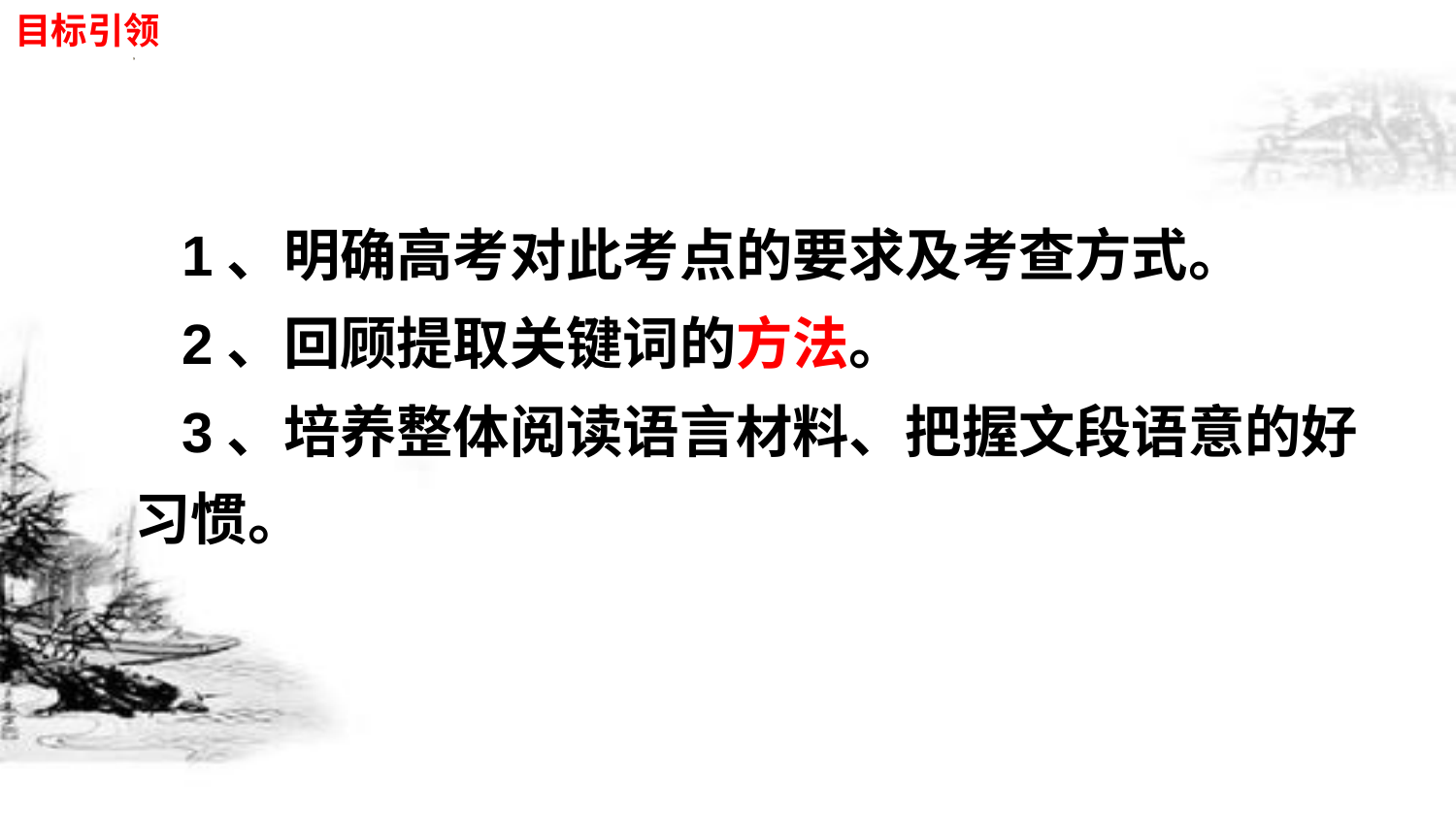

目标引领
   1、明确高考对此考点的要求及考查方式。
   2、回顾提取关键词的方法。
   3、培养整体阅读语言材料、把握文段语意的好习惯。